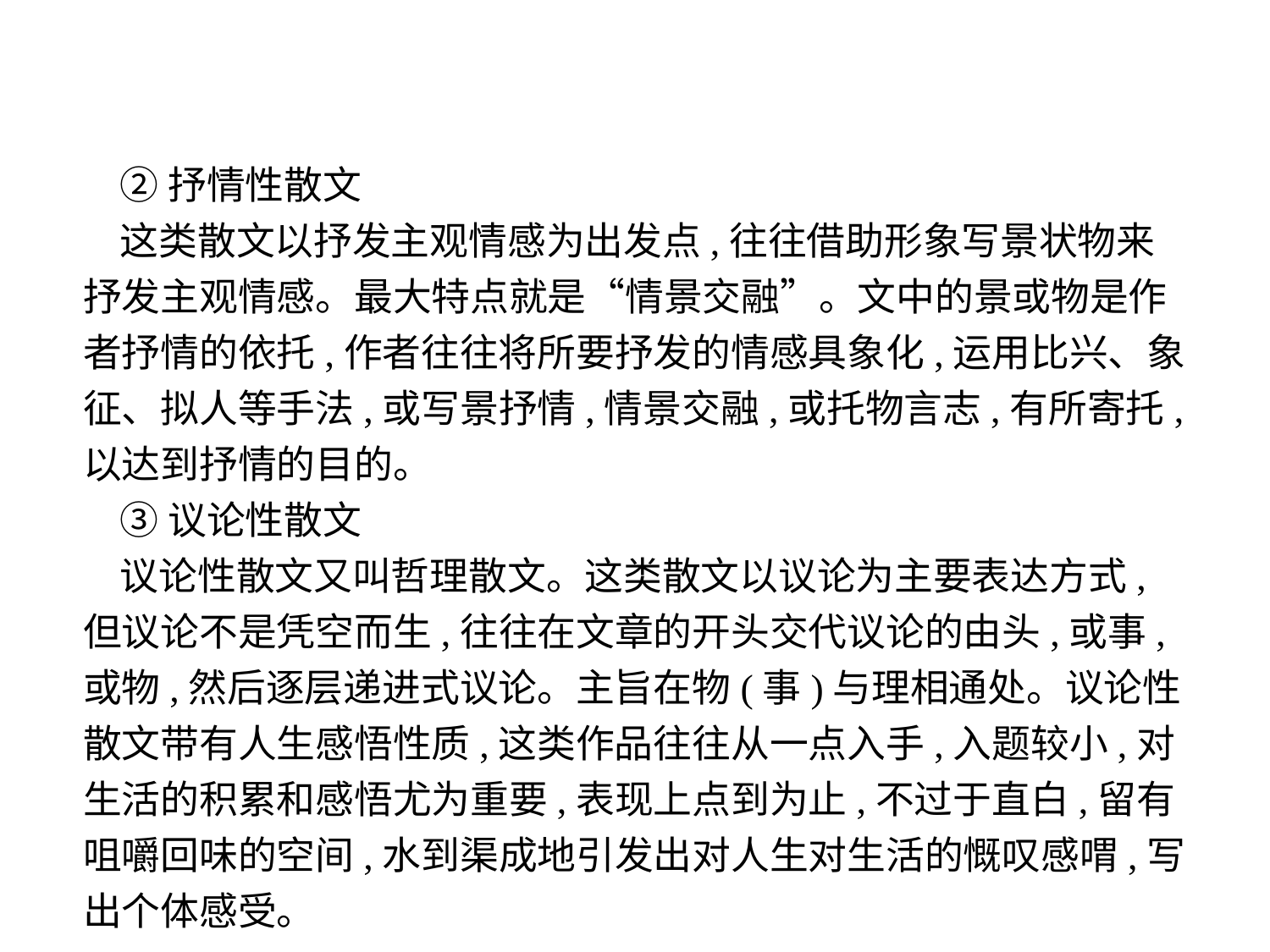

②抒情性散文
这类散文以抒发主观情感为出发点,往往借助形象写景状物来抒发主观情感。最大特点就是“情景交融”。文中的景或物是作者抒情的依托,作者往往将所要抒发的情感具象化,运用比兴、象征、拟人等手法,或写景抒情,情景交融,或托物言志,有所寄托,以达到抒情的目的。
③议论性散文
议论性散文又叫哲理散文。这类散文以议论为主要表达方式,但议论不是凭空而生,往往在文章的开头交代议论的由头,或事,或物,然后逐层递进式议论。主旨在物(事)与理相通处。议论性散文带有人生感悟性质,这类作品往往从一点入手,入题较小,对生活的积累和感悟尤为重要,表现上点到为止,不过于直白,留有咀嚼回味的空间,水到渠成地引发出对人生对生活的慨叹感喟,写出个体感受。
-4-